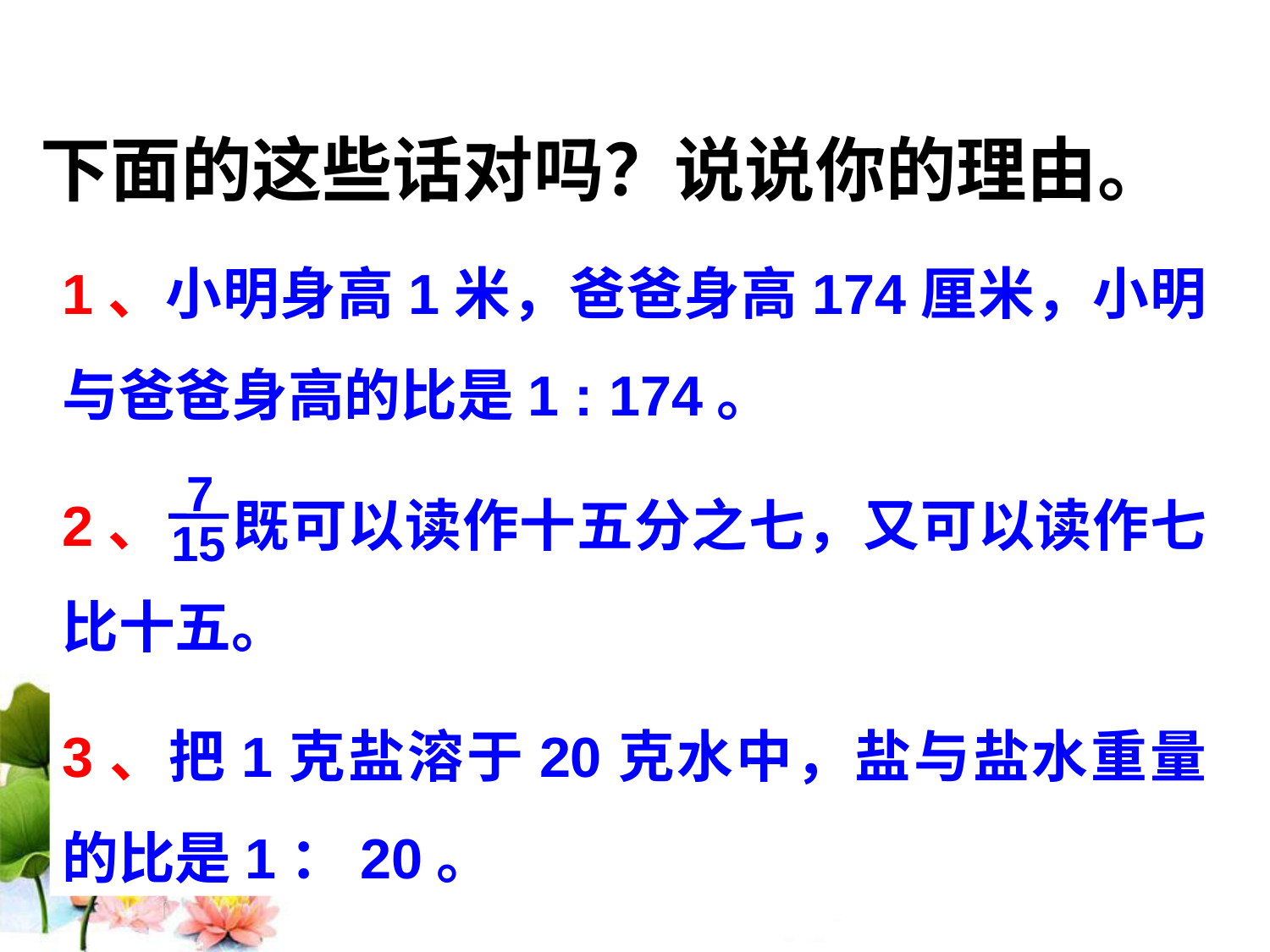

下面的这些话对吗？说说你的理由。
1、小明身高1米，爸爸身高174厘米，小明与爸爸身高的比是1 : 174。
2、     既可以读作十五分之七，又可以读作七比十五。
3、把1克盐溶于20克水中，盐与盐水重量的比是1：20。
7
15